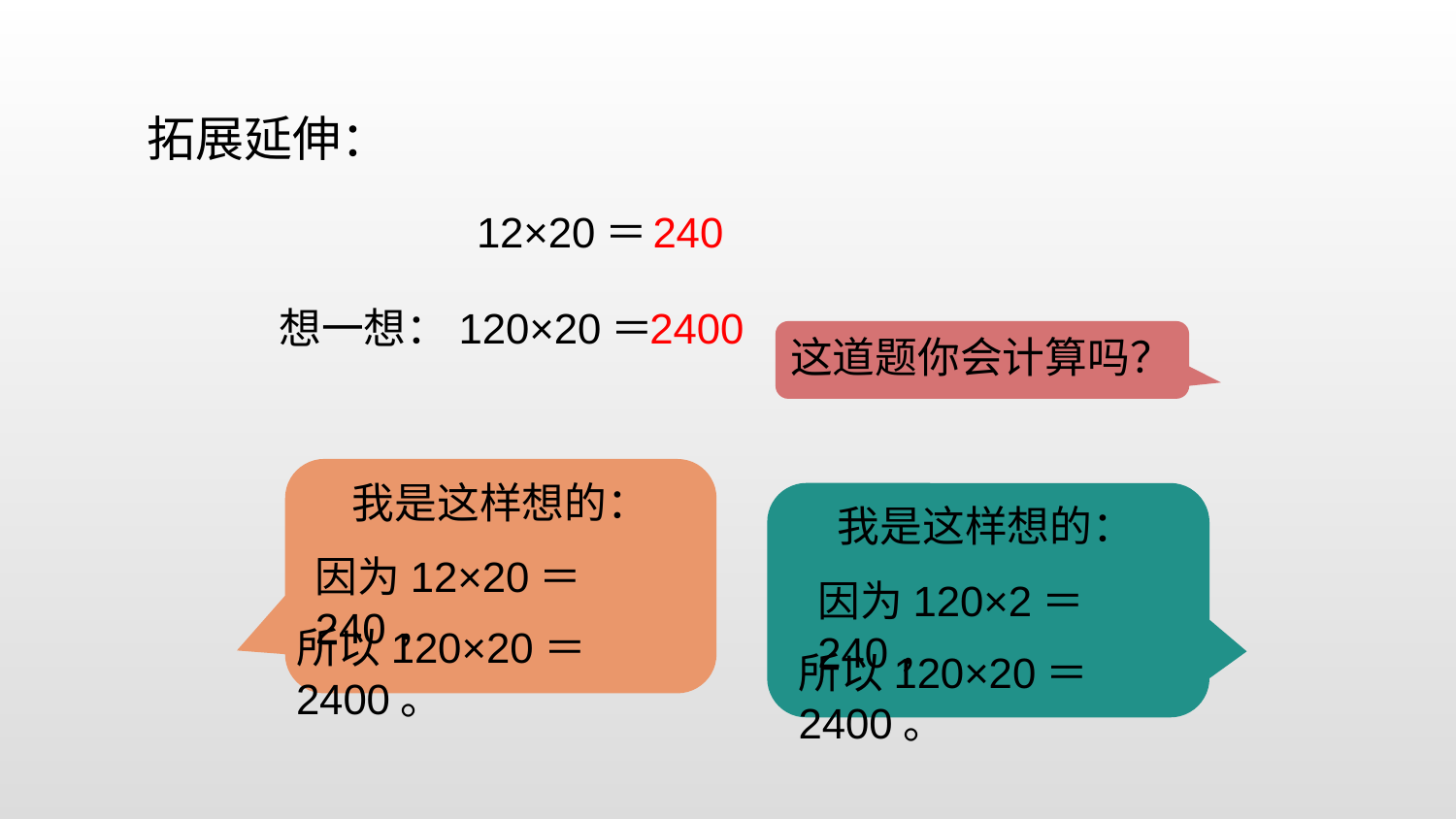

拓展延伸：
240
12×20＝
2400
想一想：120×20＝
这道题你会计算吗？
我是这样想的：

    我是这样想的：

因为12×20＝240，
因为120×2＝240，
所以120×20＝2400。
所以120×20＝2400。